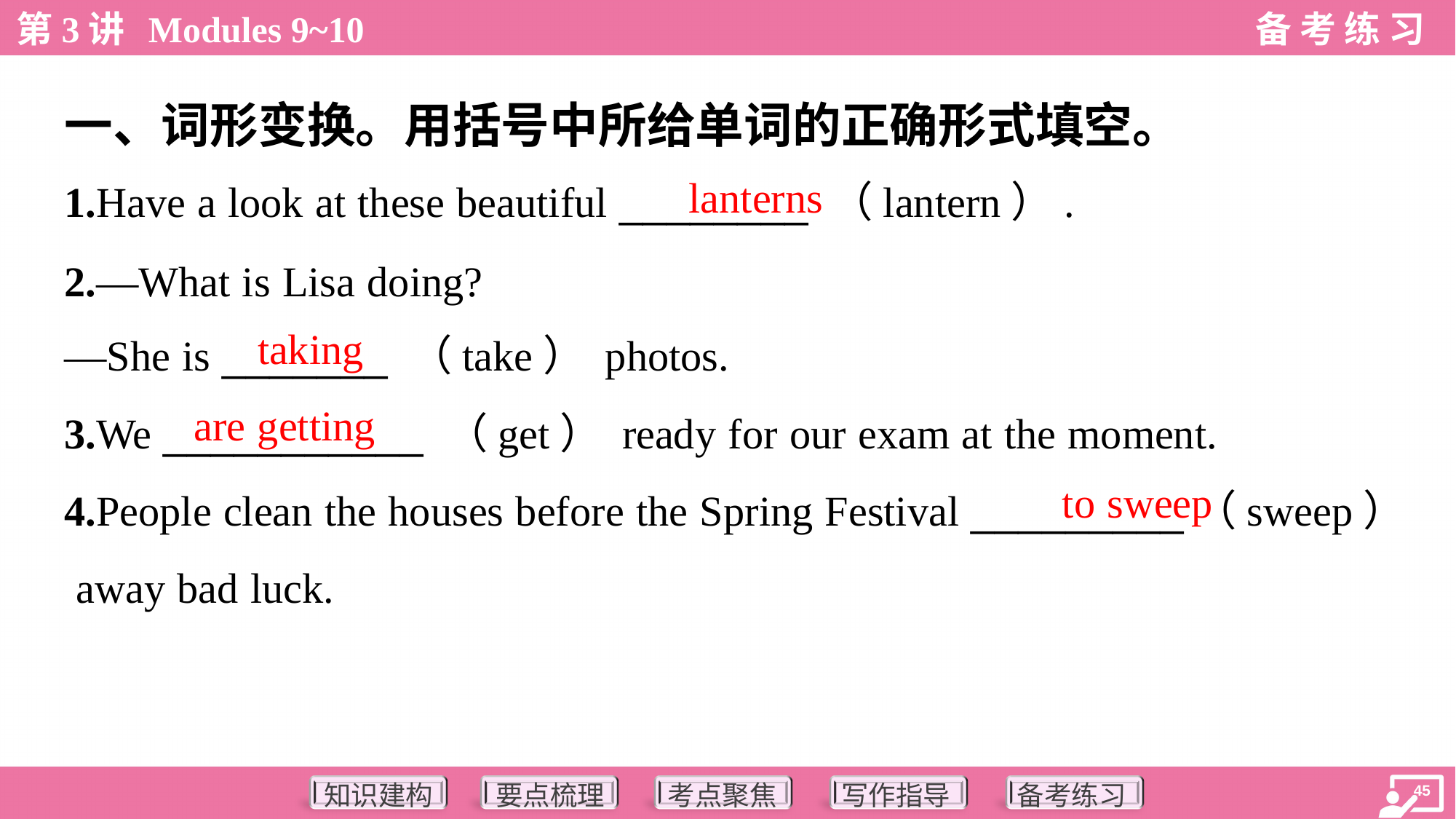

一、词形变换。用括号中所给单词的正确形式填空。
lanterns
1.Have a look at these beautiful ________ （lantern）.
2.—What is Lisa doing?
—She is _______ （take） photos.
taking
are getting
3.We ___________ （get） ready for our exam at the moment.
4.People clean the houses before the Spring Festival _________（sweep）
 away bad luck.
to sweep